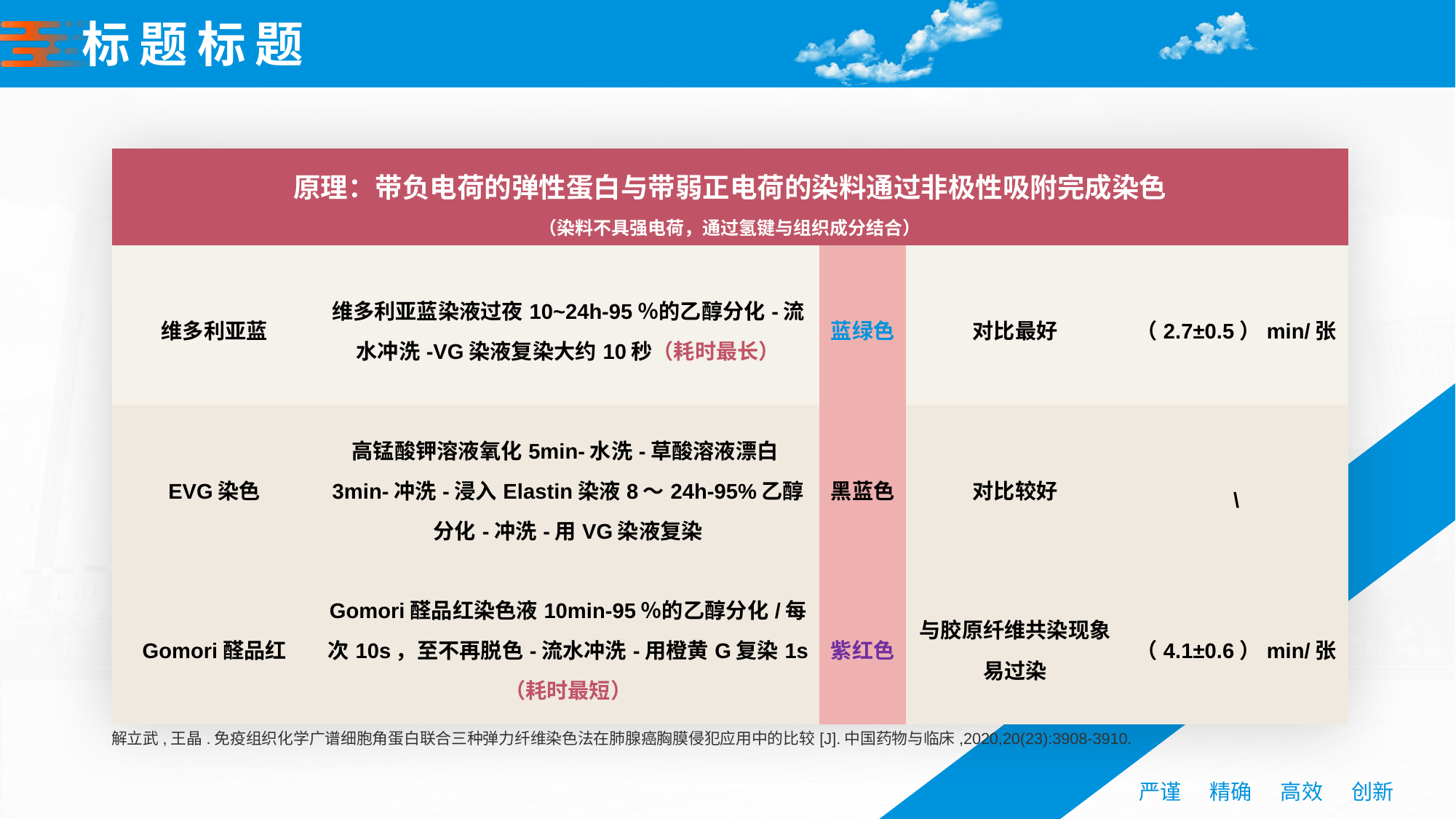

# 标题标题
| 原理：带负电荷的弹性蛋白与带弱正电荷的染料通过非极性吸附完成染色 （染料不具强电荷，通过氢键与组织成分结合） | 指标 |  |  |  |
| --- | --- | --- | --- | --- |
| 维多利亚蓝 | 维多利亚蓝染液过夜10~24h-95％的乙醇分化-流水冲洗-VG染液复染大约10秒（耗时最长） | 蓝绿色 | 对比最好 | （2.7±0.5）min/张 |
| EVG染色 | 高锰酸钾溶液氧化5min-水洗-草酸溶液漂白3min-冲洗-浸入Elastin染液8～24h-95%乙醇分化-冲洗-用VG染液复染 | 黑蓝色 | 对比较好 | \ |
| Gomori醛品红 | Gomori醛品红染色液10min-95％的乙醇分化/每次10s，至不再脱色-流水冲洗-用橙黄G复染1s （耗时最短） | 紫红色 | 与胶原纤维共染现象 易过染 | （4.1±0.6）min/张 |

解立武,王晶.免疫组织化学广谱细胞角蛋白联合三种弹力纤维染色法在肺腺癌胸膜侵犯应用中的比较[J].中国药物与临床,2020,20(23):3908-3910.